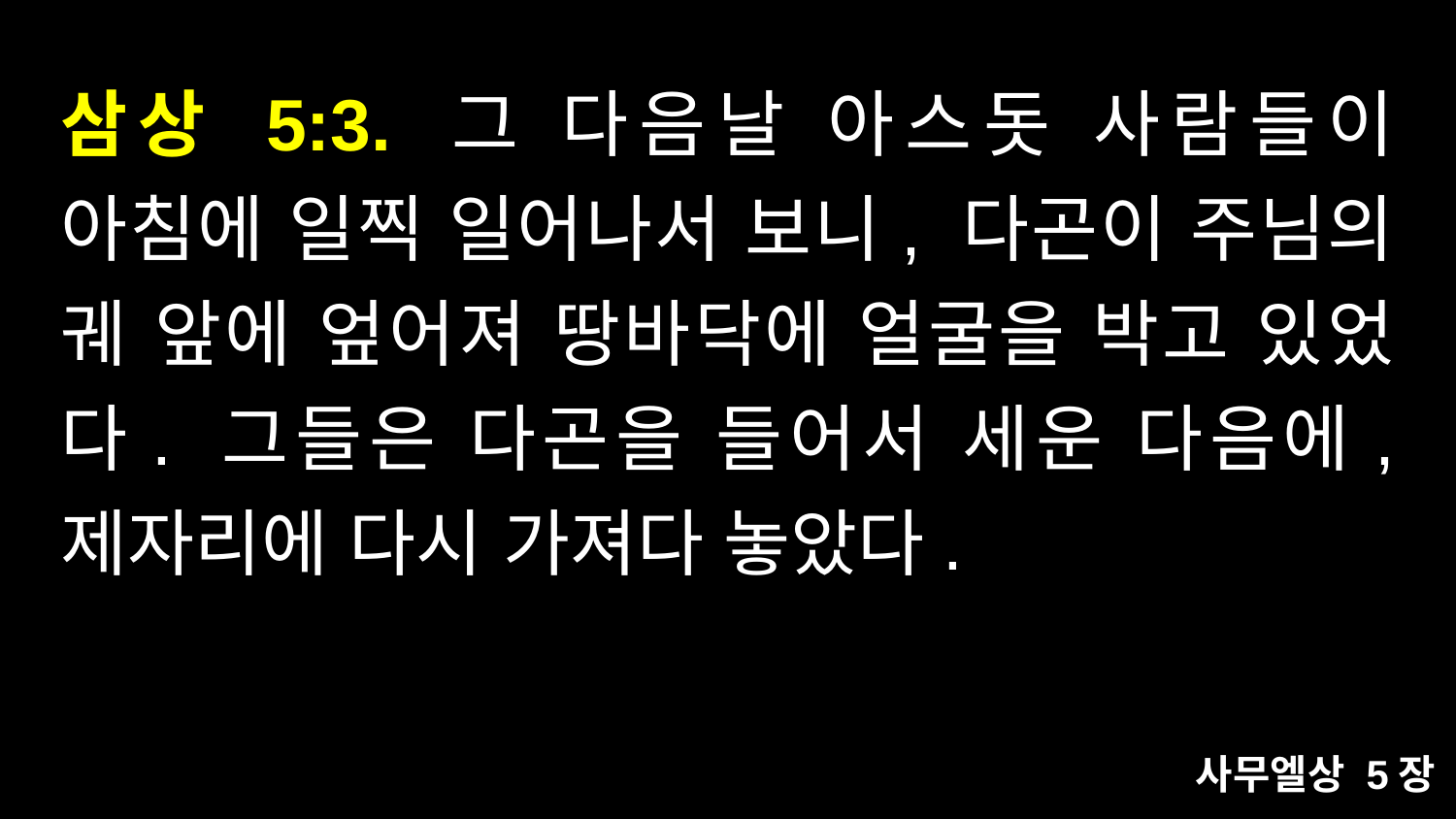

# 삼상 5:3. 그 다음날 아스돗 사람들이 아침에 일찍 일어나서 보니, 다곤이 주님의 궤 앞에 엎어져 땅바닥에 얼굴을 박고 있었다. 그들은 다곤을 들어서 세운 다음에, 제자리에 다시 가져다 놓았다.
사무엘상 5장